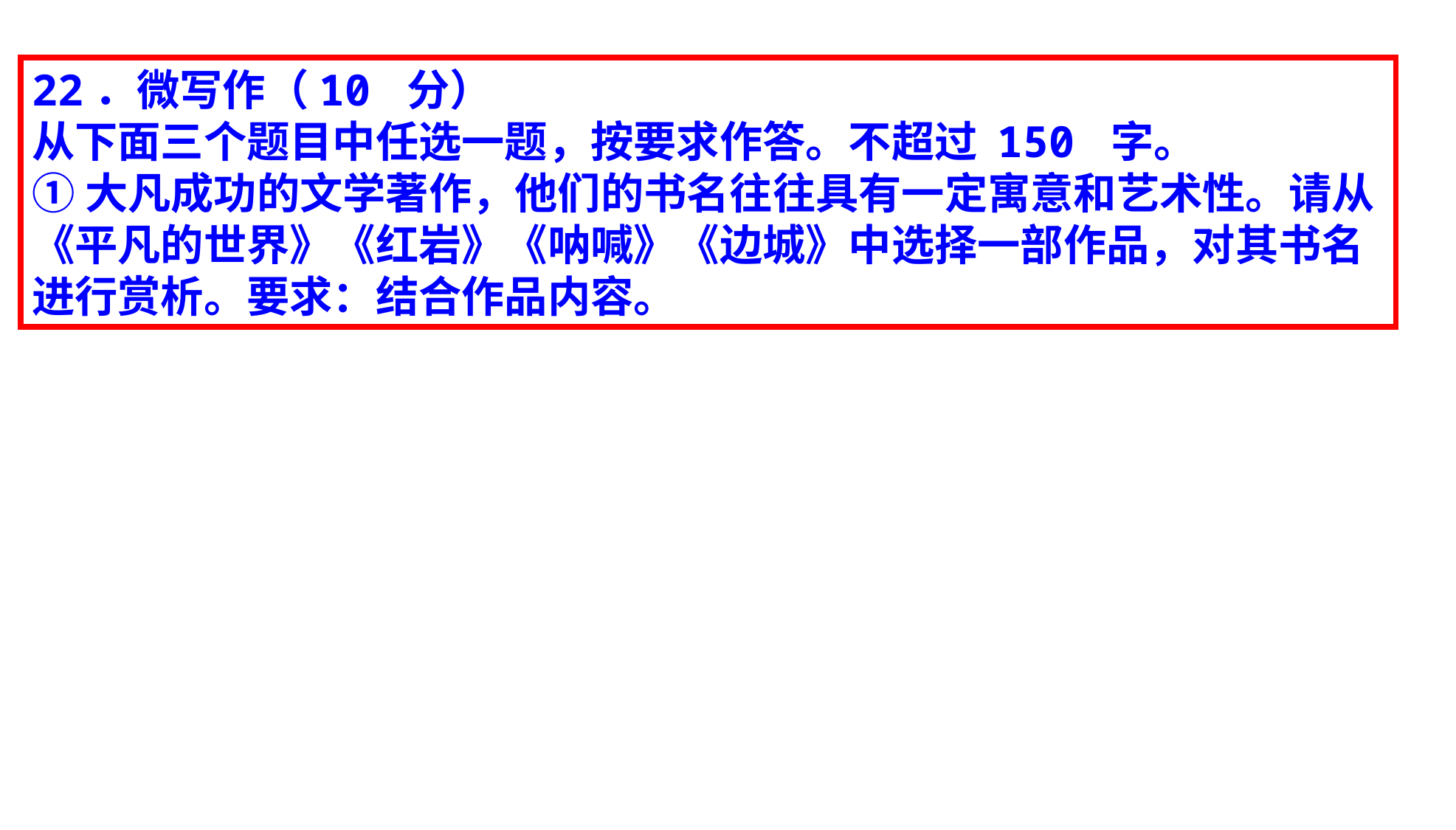

22．微写作（10 分）
从下面三个题目中任选一题，按要求作答。不超过 150 字。
①大凡成功的文学著作，他们的书名往往具有一定寓意和艺术性。请从《平凡的世界》《红岩》《呐喊》《边城》中选择一部作品，对其书名进行赏析。要求：结合作品内容。